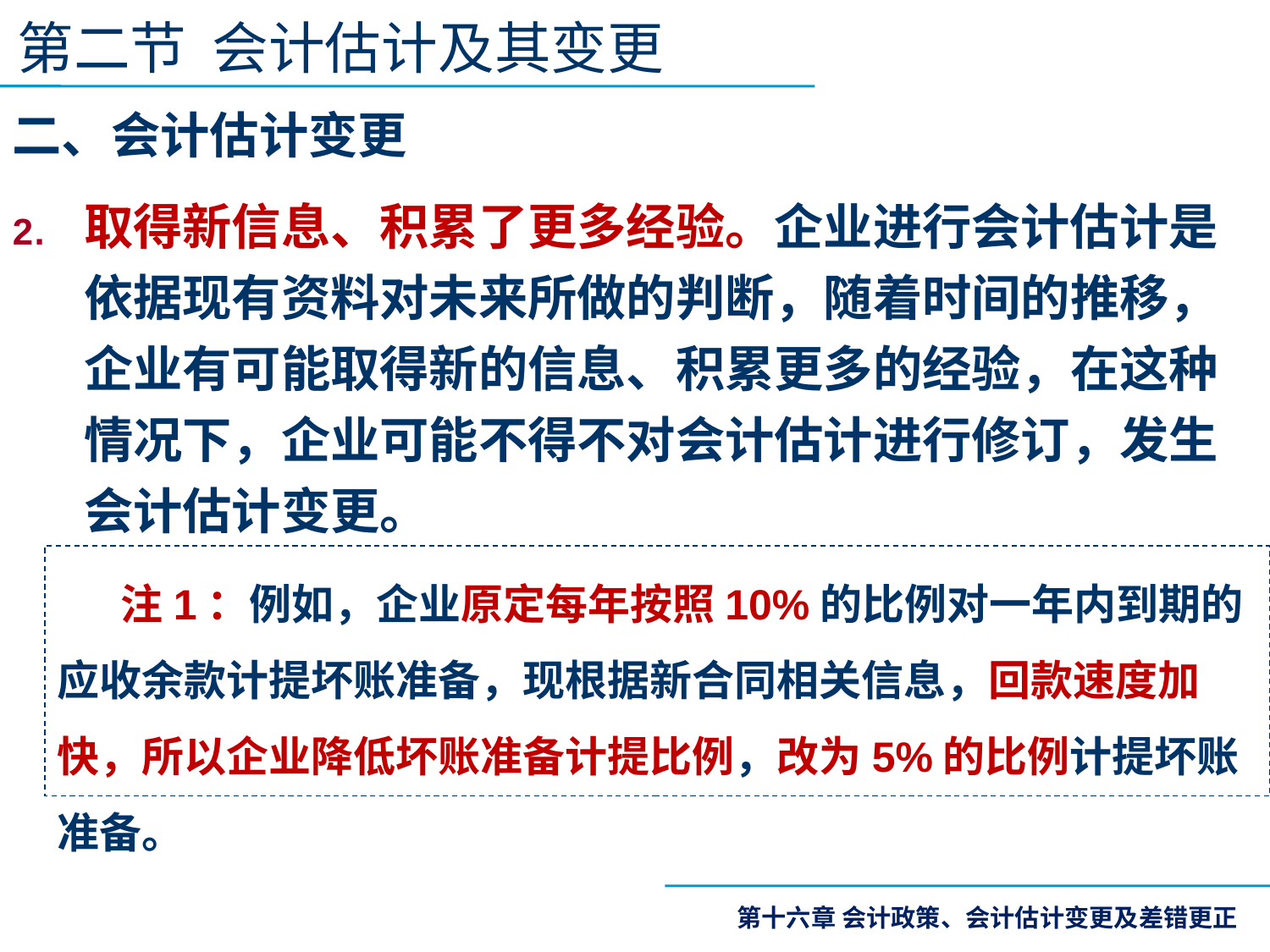

第二节  会计估计及其变更
二、会计估计变更
取得新信息、积累了更多经验。企业进行会计估计是依据现有资料对未来所做的判断，随着时间的推移，企业有可能取得新的信息、积累更多的经验，在这种情况下，企业可能不得不对会计估计进行修订，发生会计估计变更。
注1：例如，企业原定每年按照10%的比例对一年内到期的应收余款计提坏账准备，现根据新合同相关信息，回款速度加快，所以企业降低坏账准备计提比例，改为5%的比例计提坏账准备。